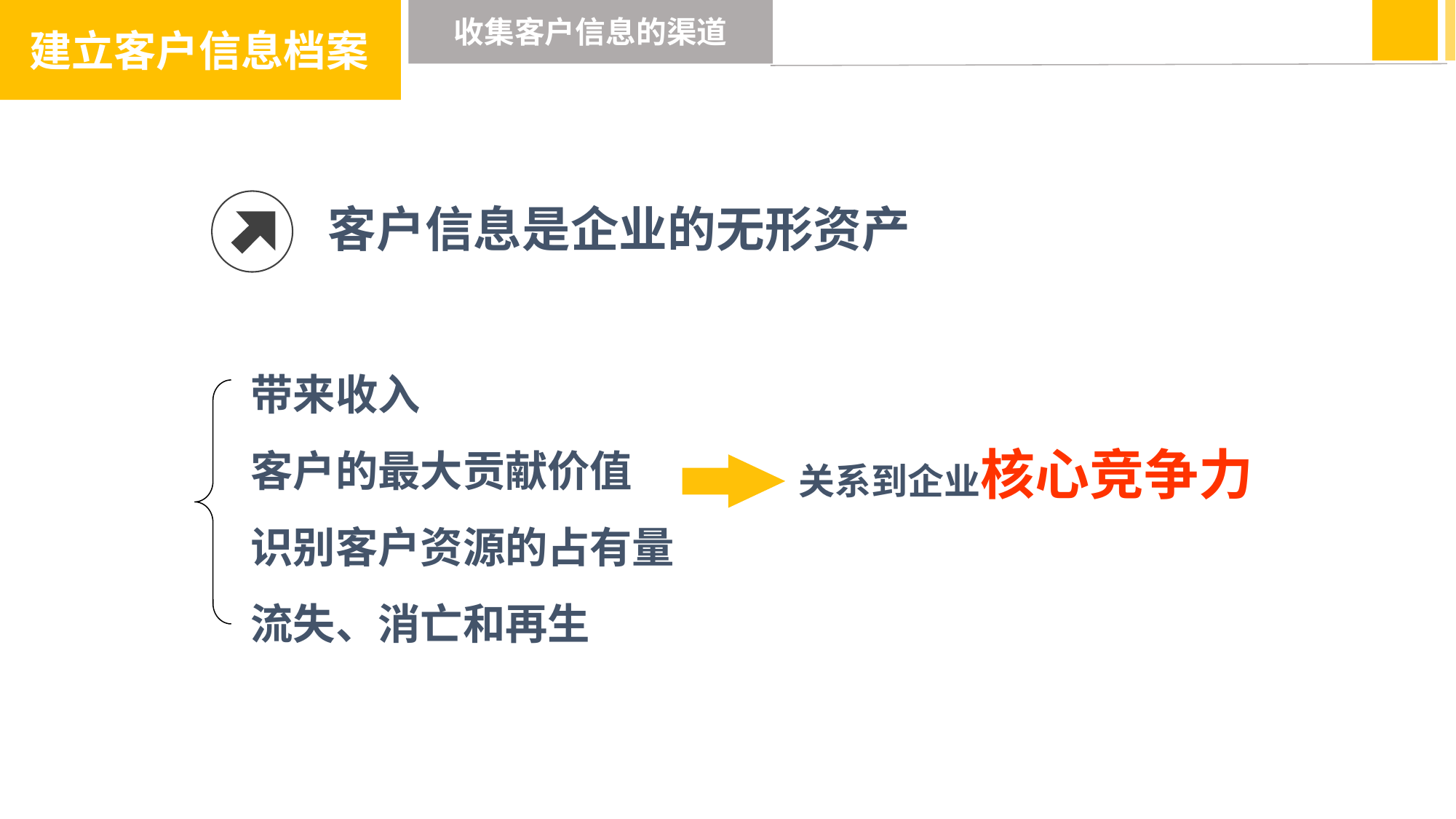

建立客户信息档案

收集客户信息的渠道

客户信息是企业的无形资产
带来收入
客户的最大贡献价值
识别客户资源的占有量
流失、消亡和再生

关系到企业核心竞争力